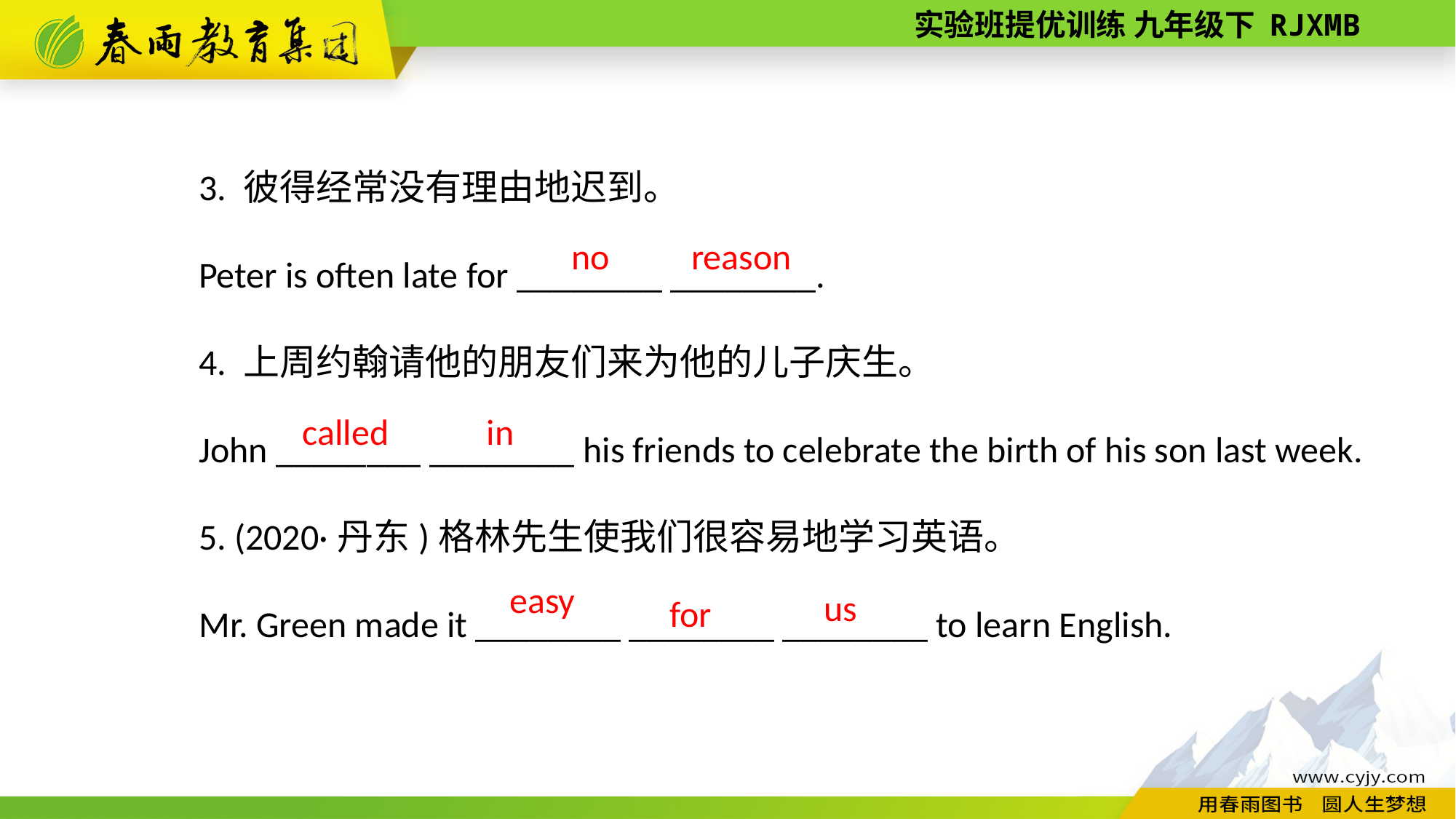

3. 彼得经常没有理由地迟到。
Peter is often late for ________ ________.
4. 上周约翰请他的朋友们来为他的儿子庆生。
John ________ ________ his friends to celebrate the birth of his son last week.
5. (2020·丹东)格林先生使我们很容易地学习英语。
Mr. Green made it ________ ________ ________ to learn English.
reason
no
in
called
easy
us
for